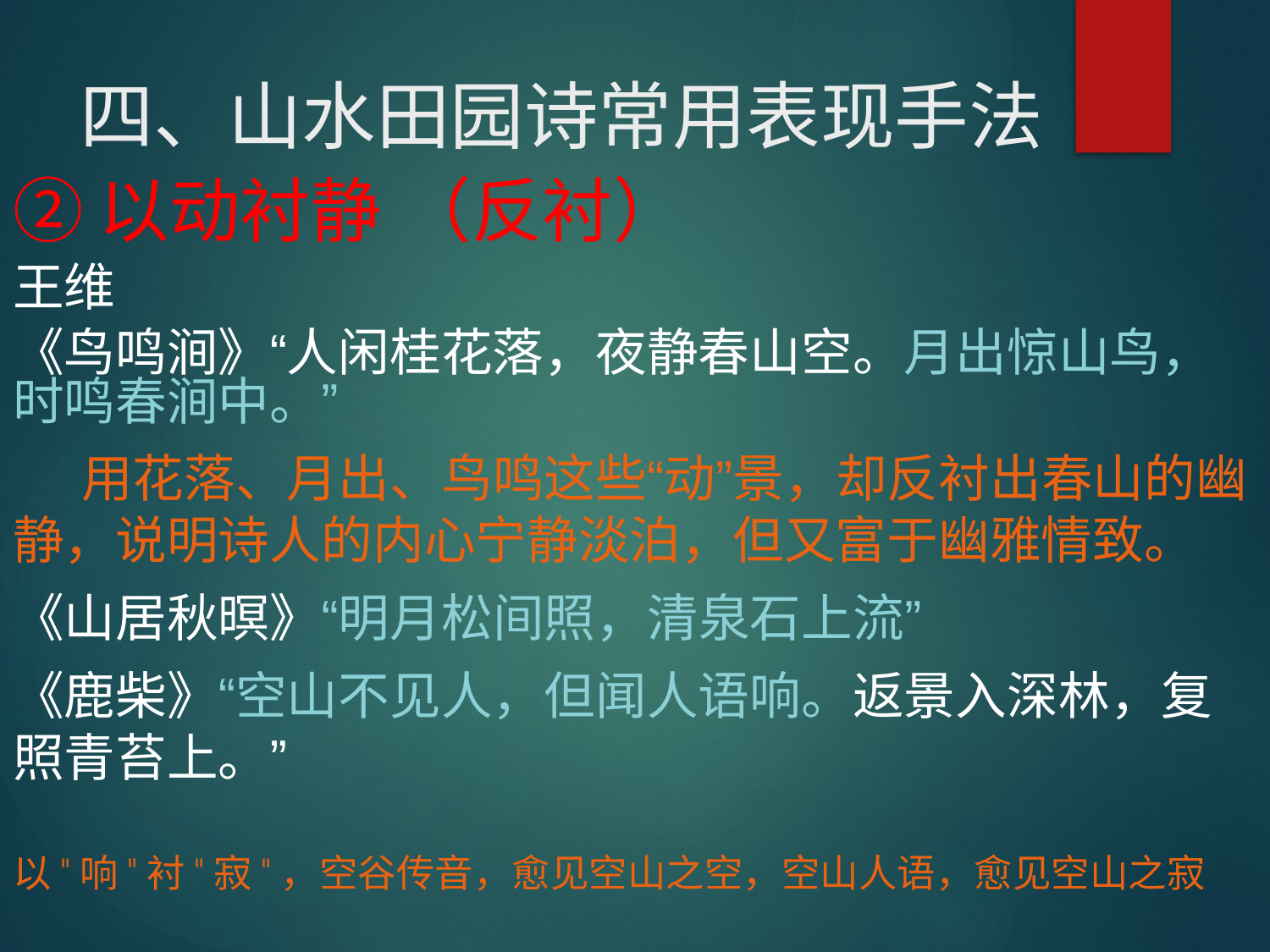

# 四、山水田园诗常用表现手法
②以动衬静 （反衬）
王维
《鸟鸣涧》“人闲桂花落，夜静春山空。月出惊山鸟，时鸣春涧中。”
    用花落、月出、鸟鸣这些“动”景，却反衬出春山的幽静，说明诗人的内心宁静淡泊，但又富于幽雅情致。
《山居秋暝》“明月松间照，清泉石上流”
《鹿柴》“空山不见人，但闻人语响。返景入深林，复照青苔上。”
以"响"衬"寂"，空谷传音，愈见空山之空，空山人语，愈见空山之寂